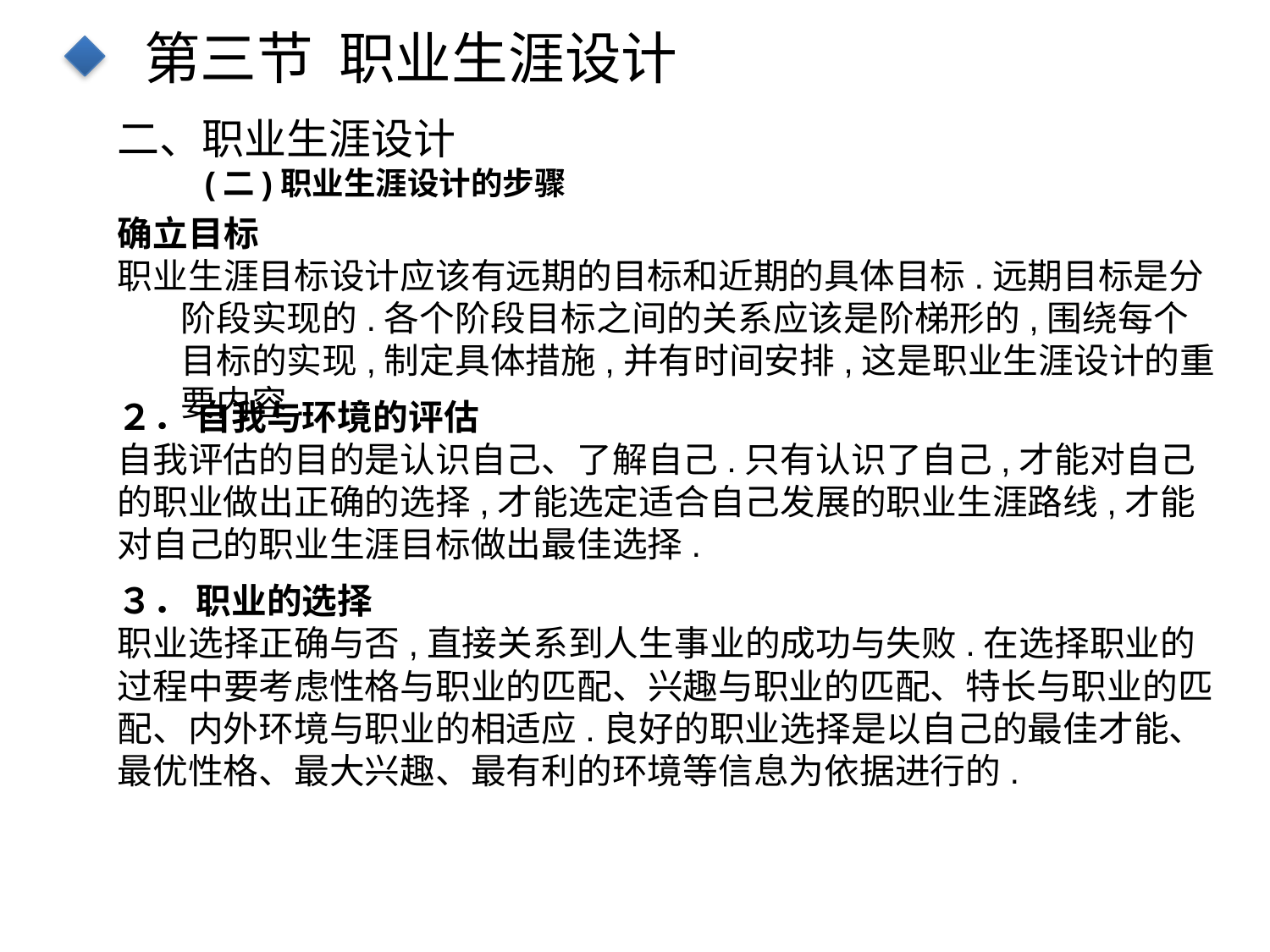

第三节  职业生涯设计

二、职业生涯设计
(二)职业生涯设计的步骤
确立目标
职业生涯目标设计应该有远期的目标和近期的具体目标.远期目标是分阶段实现的.各个阶段目标之间的关系应该是阶梯形的,围绕每个目标的实现,制定具体措施,并有时间安排,这是职业生涯设计的重要内容.
点击添加文本
２． 自我与环境的评估
自我评估的目的是认识自己、了解自己.只有认识了自己,才能对自己的职业做出正确的选择,才能选定适合自己发展的职业生涯路线,才能对自己的职业生涯目标做出最佳选择.
点击添加文本
３． 职业的选择
职业选择正确与否,直接关系到人生事业的成功与失败.在选择职业的过程中要考虑性格与职业的匹配、兴趣与职业的匹配、特长与职业的匹配、内外环境与职业的相适应.良好的职业选择是以自己的最佳才能、最优性格、最大兴趣、最有利的环境等信息为依据进行的.
点击添加文本
点击添加文本